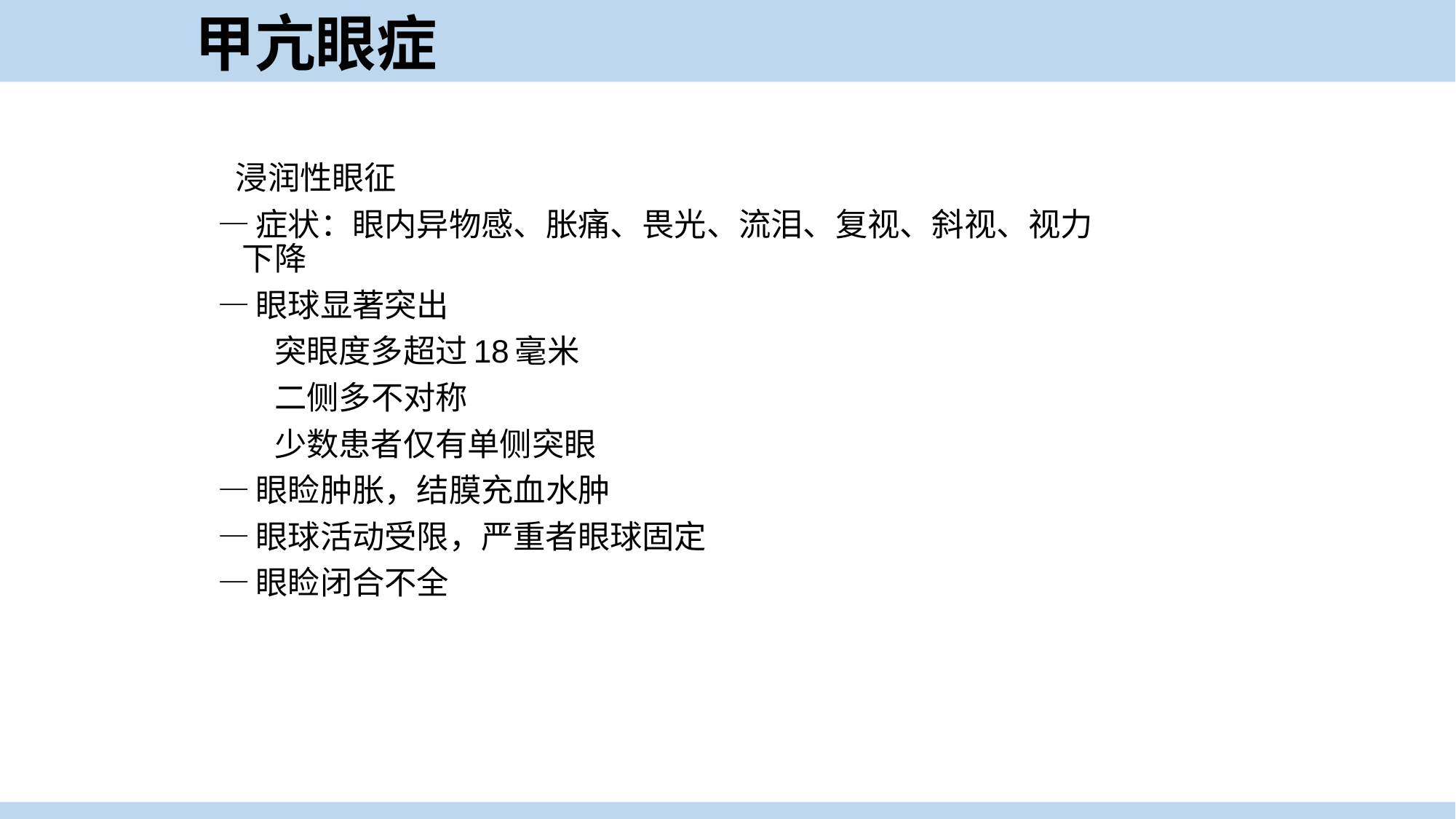

甲亢眼症

  浸润性眼征
—症状：眼内异物感、胀痛、畏光、流泪、复视、斜视、视力下降
—眼球显著突出
       突眼度多超过18毫米
       二侧多不对称
       少数患者仅有单侧突眼
—眼睑肿胀，结膜充血水肿
—眼球活动受限，严重者眼球固定
—眼睑闭合不全